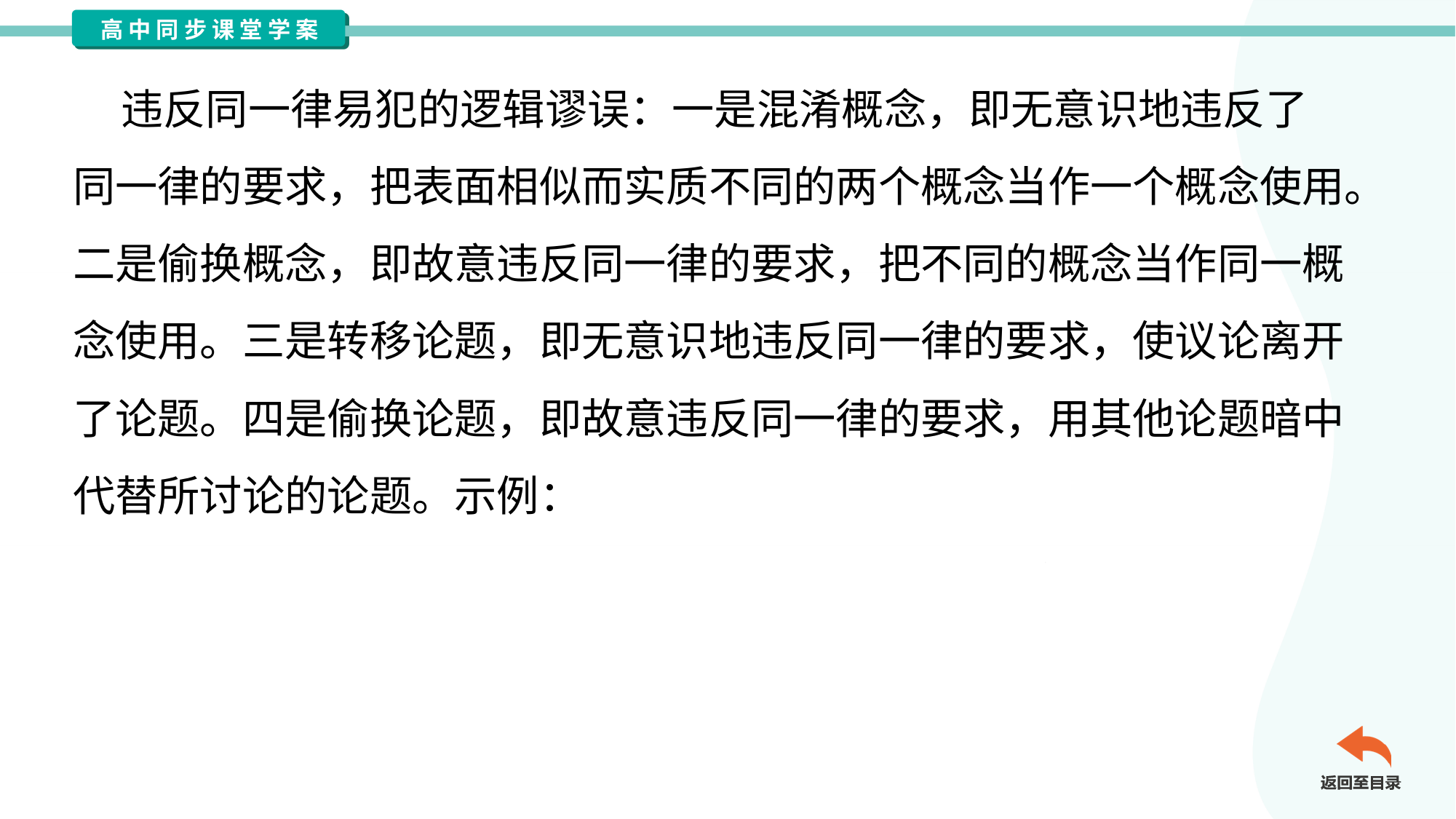

违反同一律易犯的逻辑谬误：一是混淆概念，即无意识地违反了
同一律的要求，把表面相似而实质不同的两个概念当作一个概念使用。
二是偷换概念，即故意违反同一律的要求，把不同的概念当作同一概
念使用。三是转移论题，即无意识地违反同一律的要求，使议论离开
了论题。四是偷换论题，即故意违反同一律的要求，用其他论题暗中
代替所讨论的论题。示例：